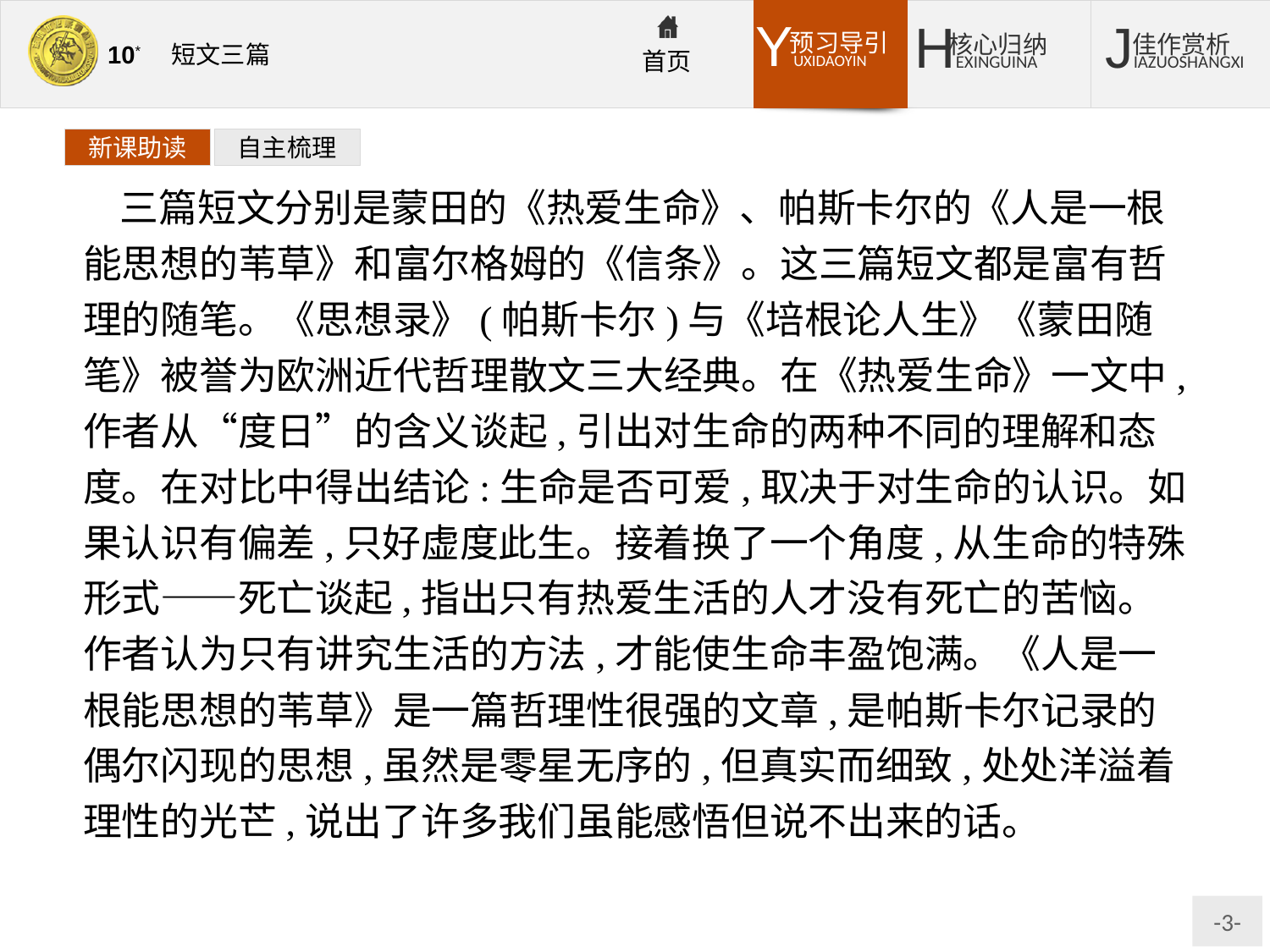

新课助读
自主梳理
三篇短文分别是蒙田的《热爱生命》、帕斯卡尔的《人是一根能思想的苇草》和富尔格姆的《信条》。这三篇短文都是富有哲理的随笔。《思想录》(帕斯卡尔)与《培根论人生》《蒙田随笔》被誉为欧洲近代哲理散文三大经典。在《热爱生命》一文中,作者从“度日”的含义谈起,引出对生命的两种不同的理解和态度。在对比中得出结论:生命是否可爱,取决于对生命的认识。如果认识有偏差,只好虚度此生。接着换了一个角度,从生命的特殊形式——死亡谈起,指出只有热爱生活的人才没有死亡的苦恼。作者认为只有讲究生活的方法,才能使生命丰盈饱满。《人是一根能思想的苇草》是一篇哲理性很强的文章,是帕斯卡尔记录的偶尔闪现的思想,虽然是零星无序的,但真实而细致,处处洋溢着理性的光芒,说出了许多我们虽能感悟但说不出来的话。